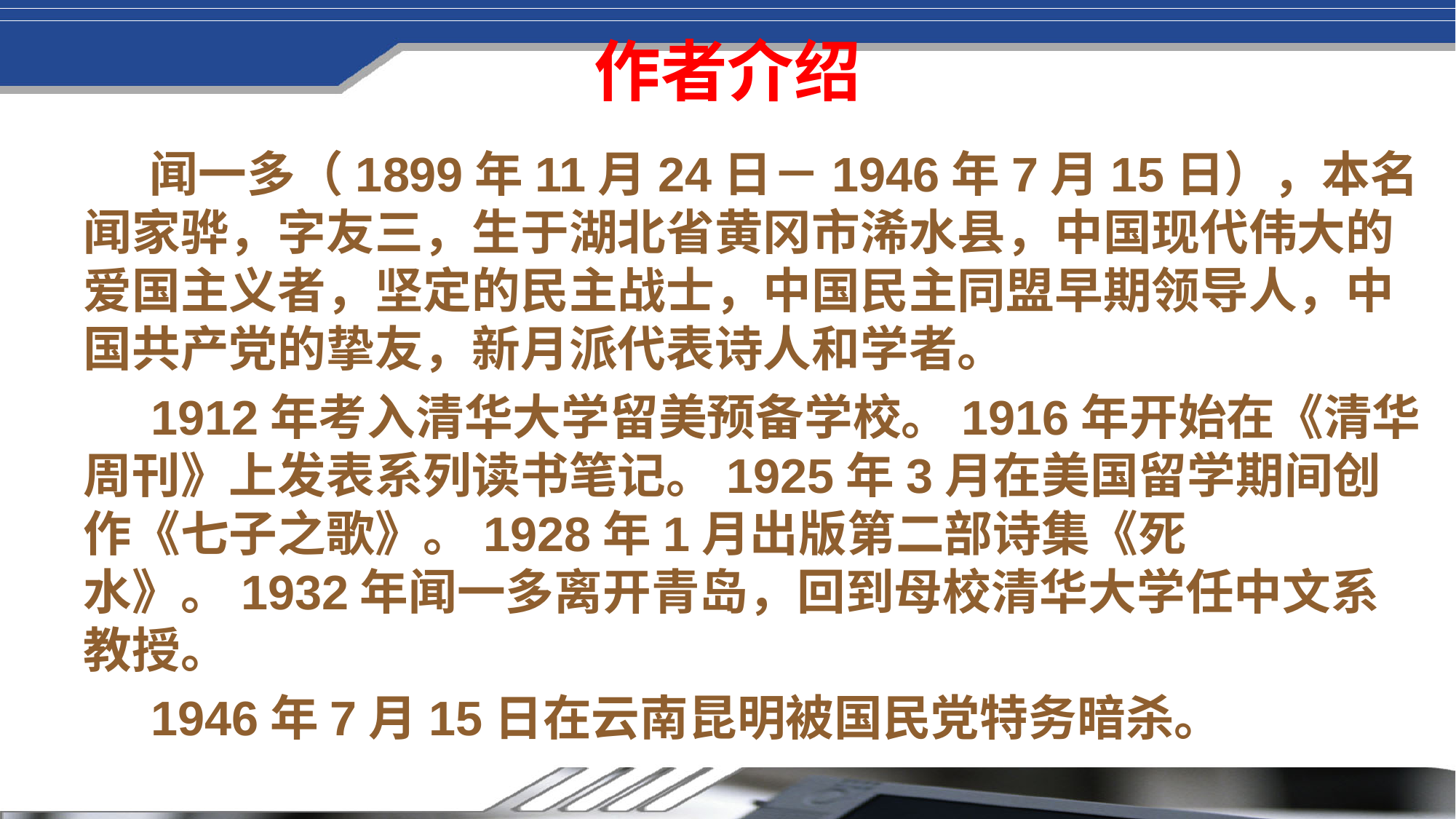

# 作者介绍

     闻一多（1899年11月24日－1946年7月15日），本名闻家骅，字友三，生于湖北省黄冈市浠水县，中国现代伟大的爱国主义者，坚定的民主战士，中国民主同盟早期领导人，中国共产党的挚友，新月派代表诗人和学者。
     1912年考入清华大学留美预备学校。1916年开始在《清华周刊》上发表系列读书笔记。1925年3月在美国留学期间创作《七子之歌》。1928年1月出版第二部诗集《死水》。1932年闻一多离开青岛，回到母校清华大学任中文系教授。
     1946年7月15日在云南昆明被国民党特务暗杀。